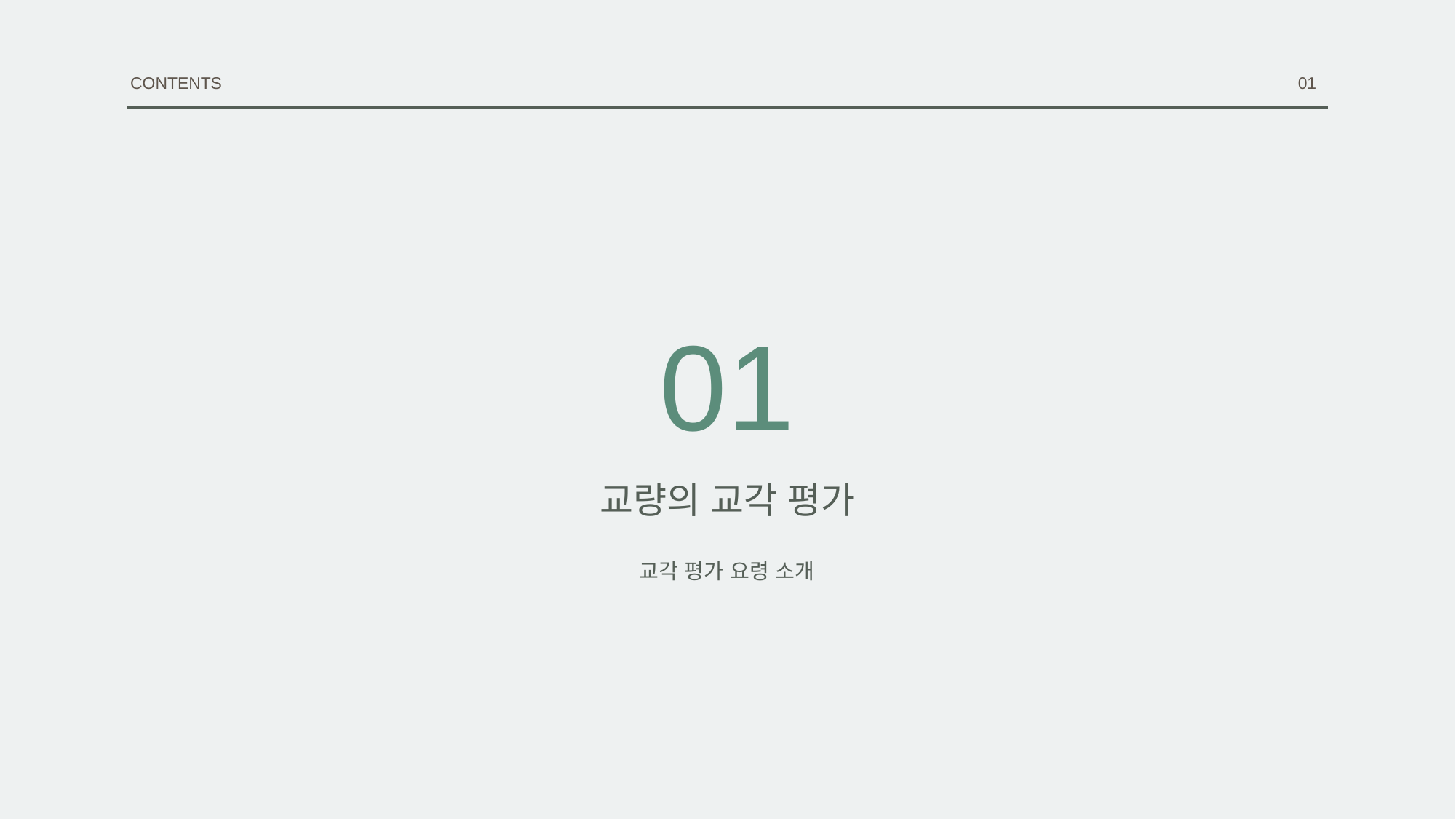

CONTENTS
01
01
교량의 교각 평가
교각 평가 요령 소개